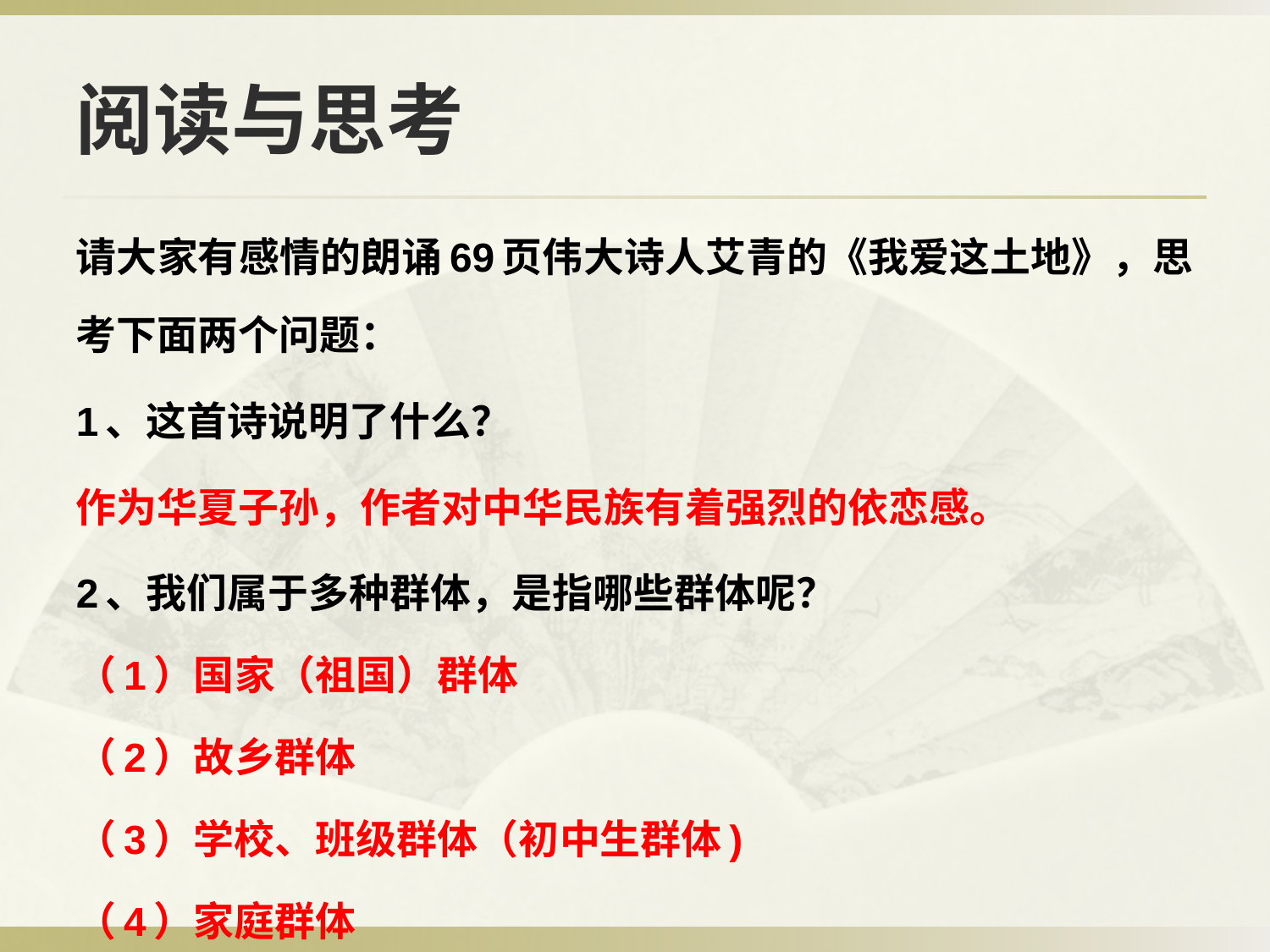

# 阅读与思考
请大家有感情的朗诵69页伟大诗人艾青的《我爱这土地》，思考下面两个问题：
1、这首诗说明了什么？
作为华夏子孙，作者对中华民族有着强烈的依恋感。
2、我们属于多种群体，是指哪些群体呢？
（1）国家（祖国）群体
（2）故乡群体
（3）学校、班级群体（初中生群体)
（4）家庭群体